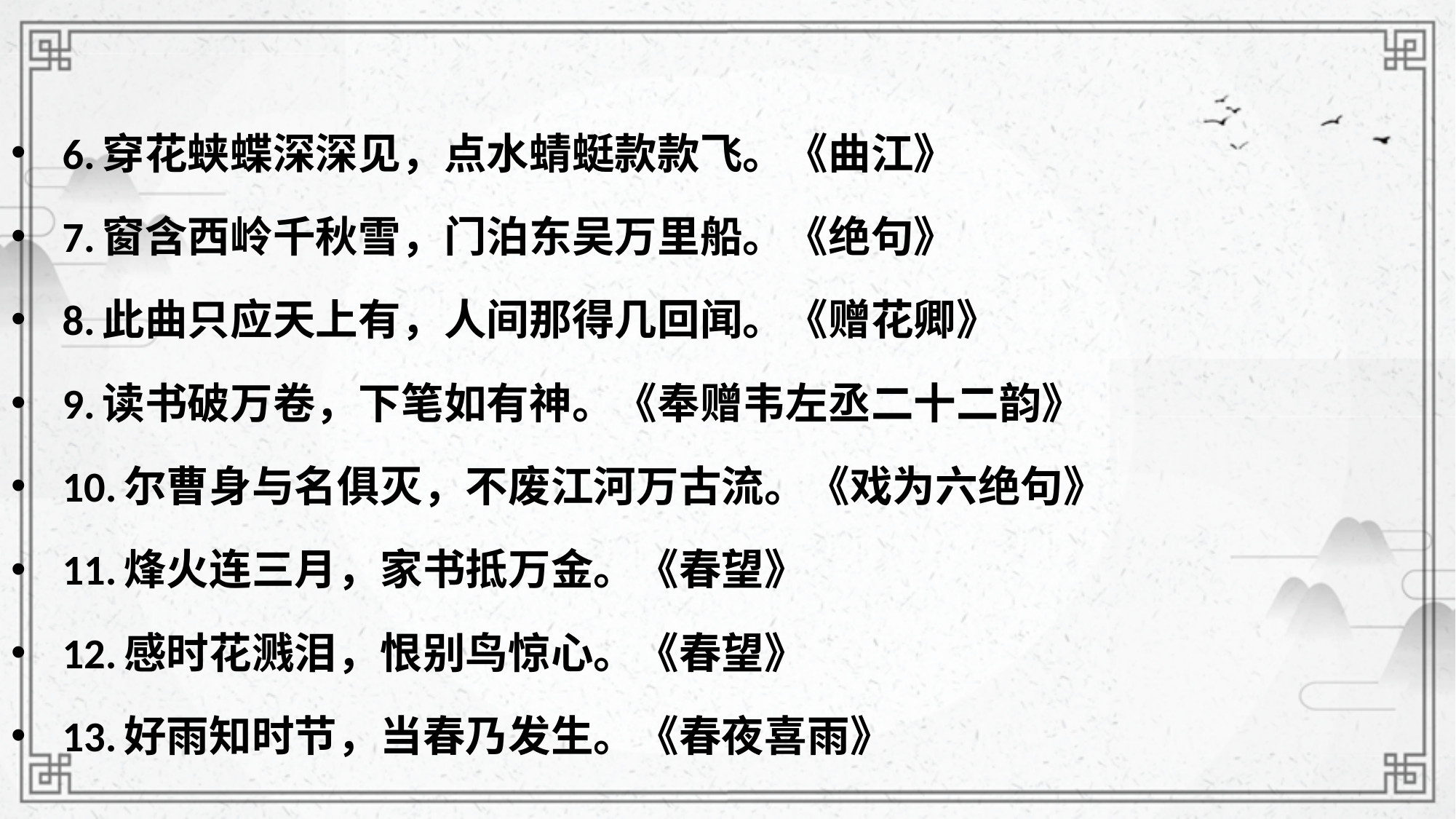

6.穿花蛱蝶深深见，点水蜻蜓款款飞。《曲江》
7.窗含西岭千秋雪，门泊东吴万里船。《绝句》
8.此曲只应天上有，人间那得几回闻。《赠花卿》
9.读书破万卷，下笔如有神。《奉赠韦左丞二十二韵》
10.尔曹身与名俱灭，不废江河万古流。《戏为六绝句》
11.烽火连三月，家书抵万金。《春望》
12.感时花溅泪，恨别鸟惊心。《春望》
13.好雨知时节，当春乃发生。《春夜喜雨》